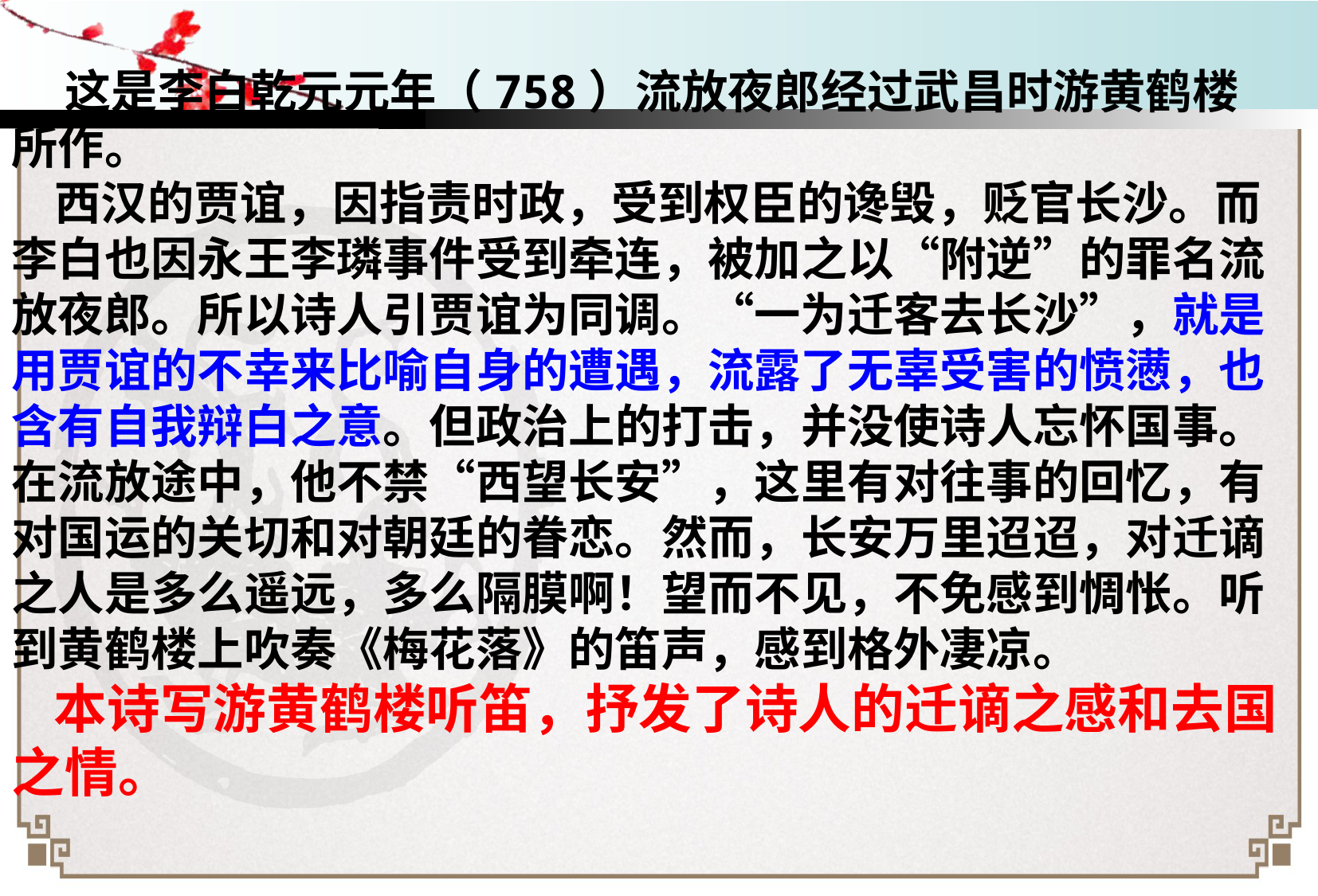

这是李白乾元元年（758）流放夜郎经过武昌时游黄鹤楼所作。
   西汉的贾谊，因指责时政，受到权臣的谗毁，贬官长沙。而李白也因永王李璘事件受到牵连，被加之以“附逆”的罪名流放夜郎。所以诗人引贾谊为同调。“一为迁客去长沙”，就是用贾谊的不幸来比喻自身的遭遇，流露了无辜受害的愤懑，也含有自我辩白之意。但政治上的打击，并没使诗人忘怀国事。在流放途中，他不禁“西望长安”，这里有对往事的回忆，有对国运的关切和对朝廷的眷恋。然而，长安万里迢迢，对迁谪之人是多么遥远，多么隔膜啊！望而不见，不免感到惆怅。听到黄鹤楼上吹奏《梅花落》的笛声，感到格外凄凉。
    本诗写游黄鹤楼听笛，抒发了诗人的迁谪之感和去国之情。